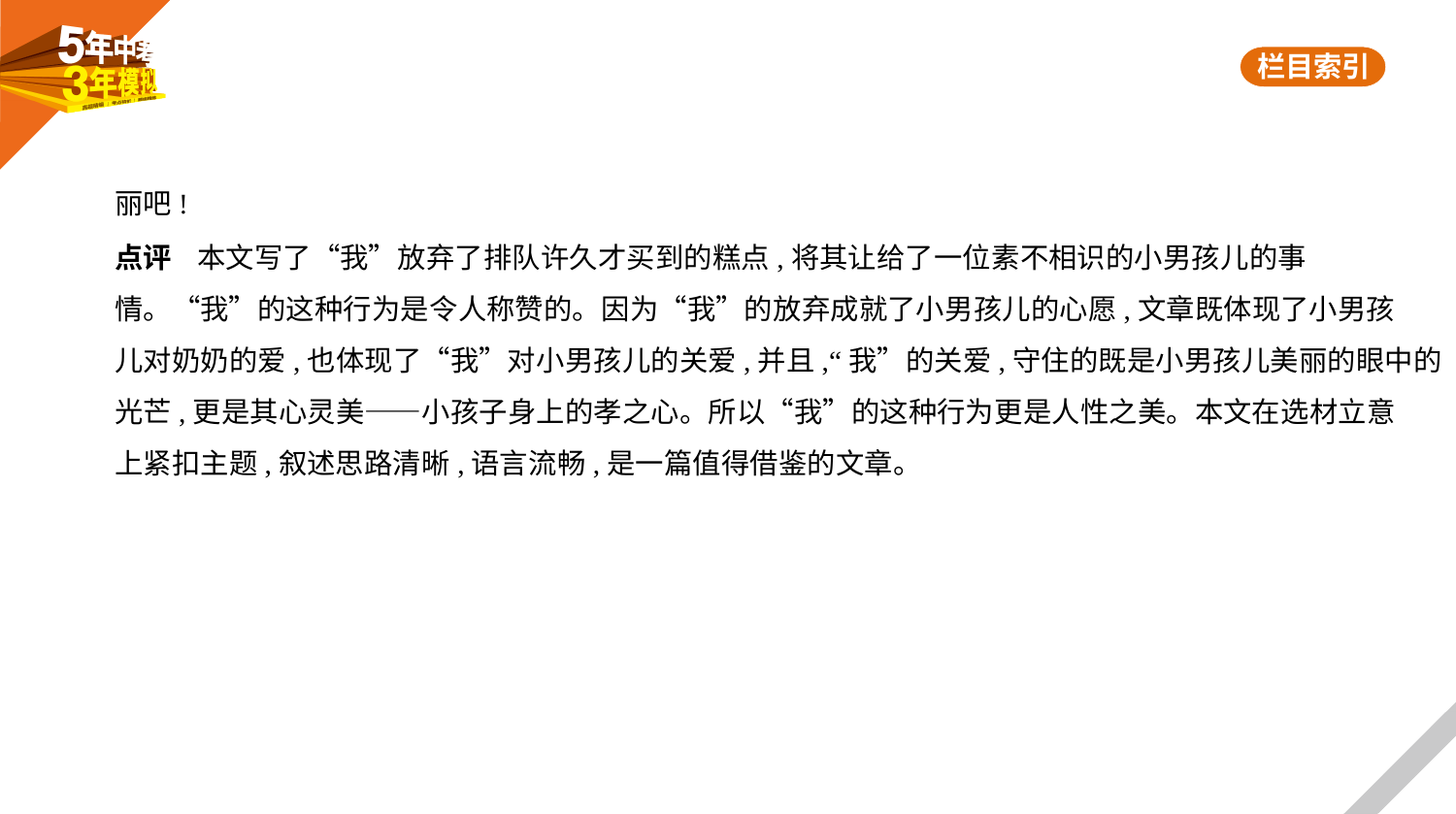

丽吧!
点评    本文写了“我”放弃了排队许久才买到的糕点,将其让给了一位素不相识的小男孩儿的事
情。“我”的这种行为是令人称赞的。因为“我”的放弃成就了小男孩儿的心愿,文章既体现了小男孩
儿对奶奶的爱,也体现了“我”对小男孩儿的关爱,并且,“我”的关爱,守住的既是小男孩儿美丽的眼中的
光芒,更是其心灵美——小孩子身上的孝之心。所以“我”的这种行为更是人性之美。本文在选材立意
上紧扣主题,叙述思路清晰,语言流畅,是一篇值得借鉴的文章。